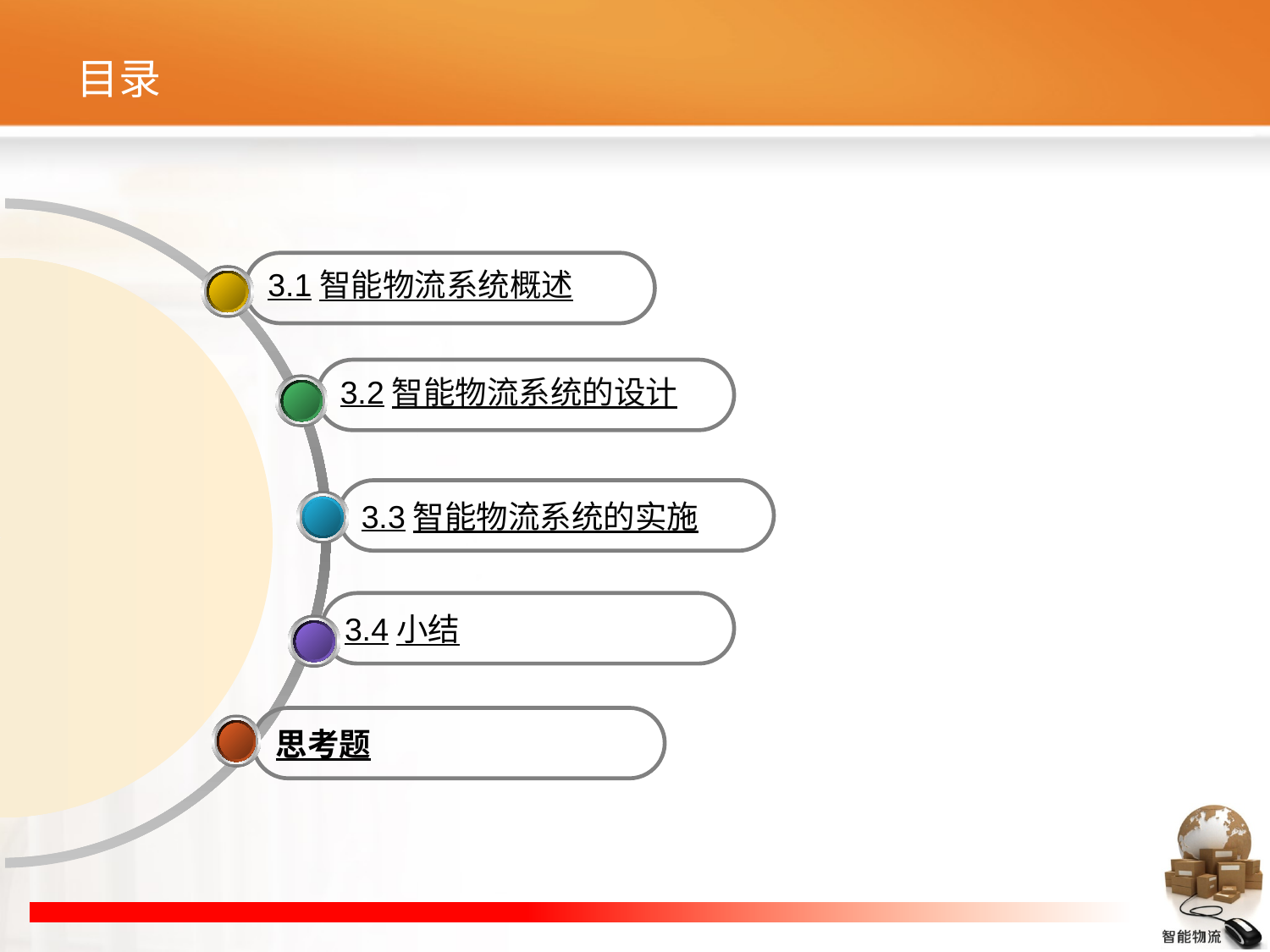

# 目录

3.1智能物流系统概述

3.2智能物流系统的设计

3.3智能物流系统的实施

3.4小结

思考题